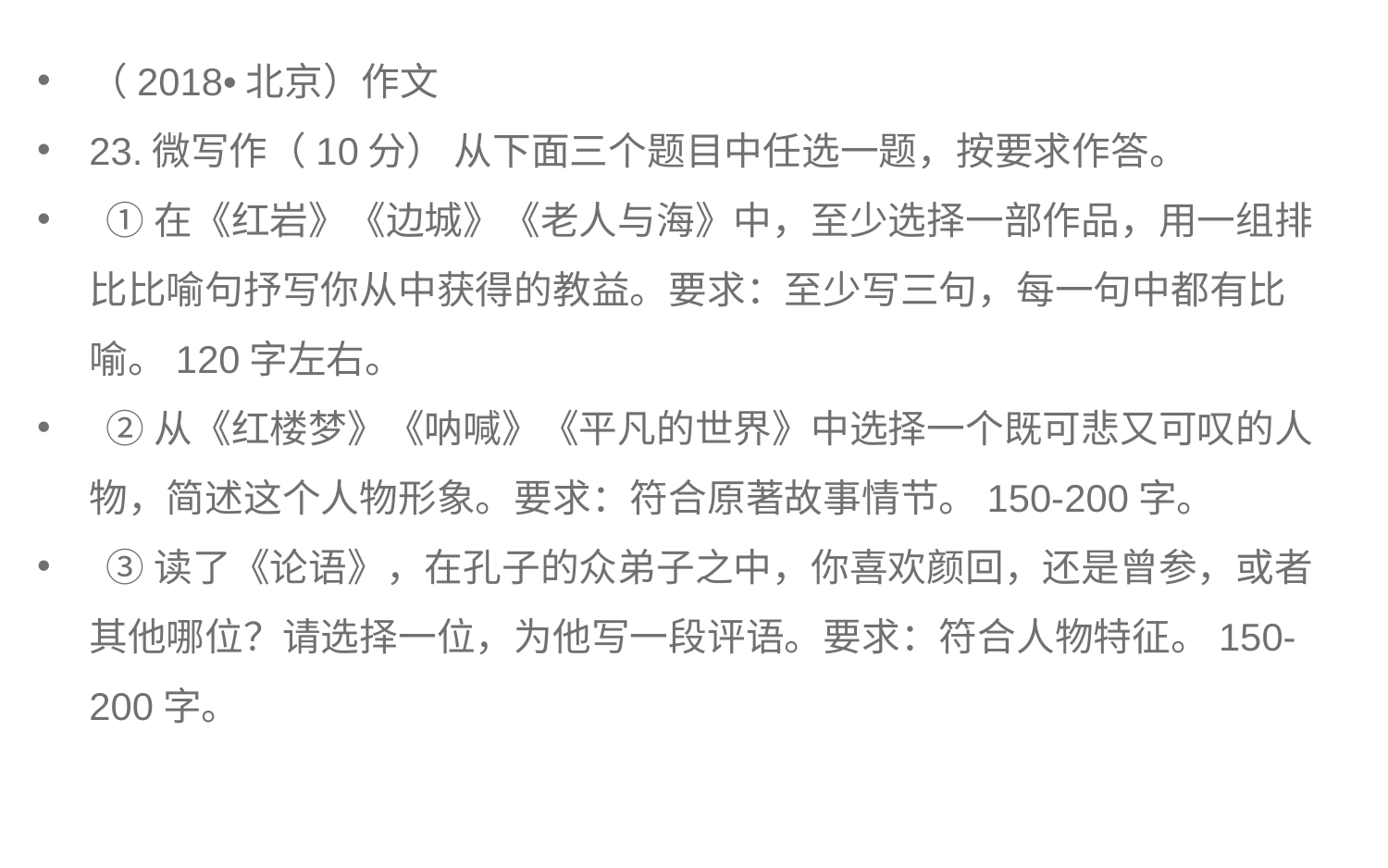

（2018•北京）作文
23.微写作（10分） 从下面三个题目中任选一题，按要求作答。
  ①在《红岩》《边城》《老人与海》中，至少选择一部作品，用一组排比比喻句抒写你从中获得的教益。要求：至少写三句，每一句中都有比喻。120字左右。
  ②从《红楼梦》《呐喊》《平凡的世界》中选择一个既可悲又可叹的人物，简述这个人物形象。要求：符合原著故事情节。150-200字。
  ③读了《论语》，在孔子的众弟子之中，你喜欢颜回，还是曾参，或者其他哪位？请选择一位，为他写一段评语。要求：符合人物特征。150-200字。